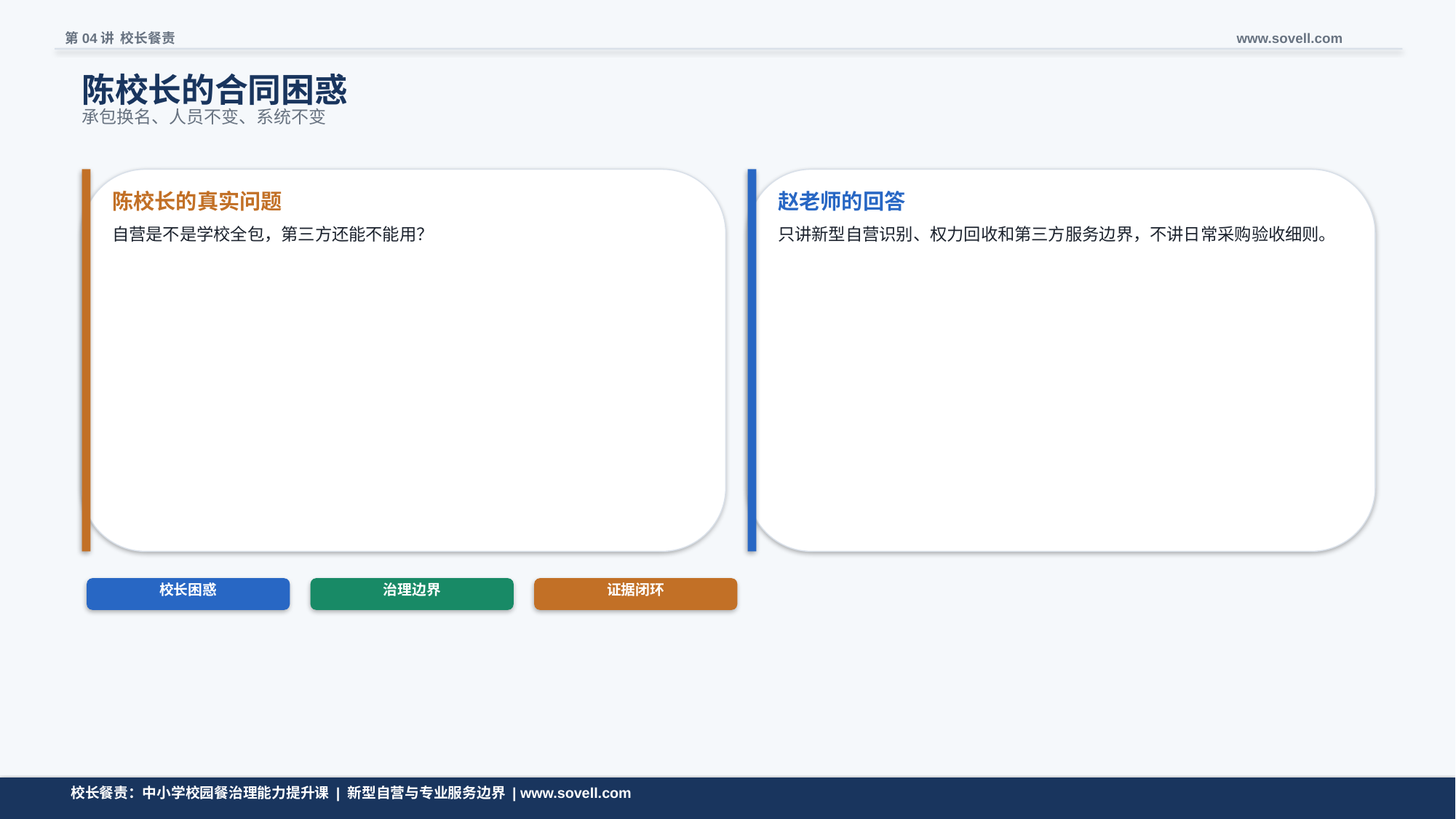

第04讲  校长餐责
www.sovell.com

陈校长的合同困惑
承包换名、人员不变、系统不变

陈校长的真实问题
赵老师的回答
自营是不是学校全包，第三方还能不能用？
只讲新型自营识别、权力回收和第三方服务边界，不讲日常采购验收细则。

校长困惑
治理边界
证据闭环

问题先收窄，再进入模型。
校长餐责：中小学校园餐治理能力提升课 | 新型自营与专业服务边界 | www.sovell.com